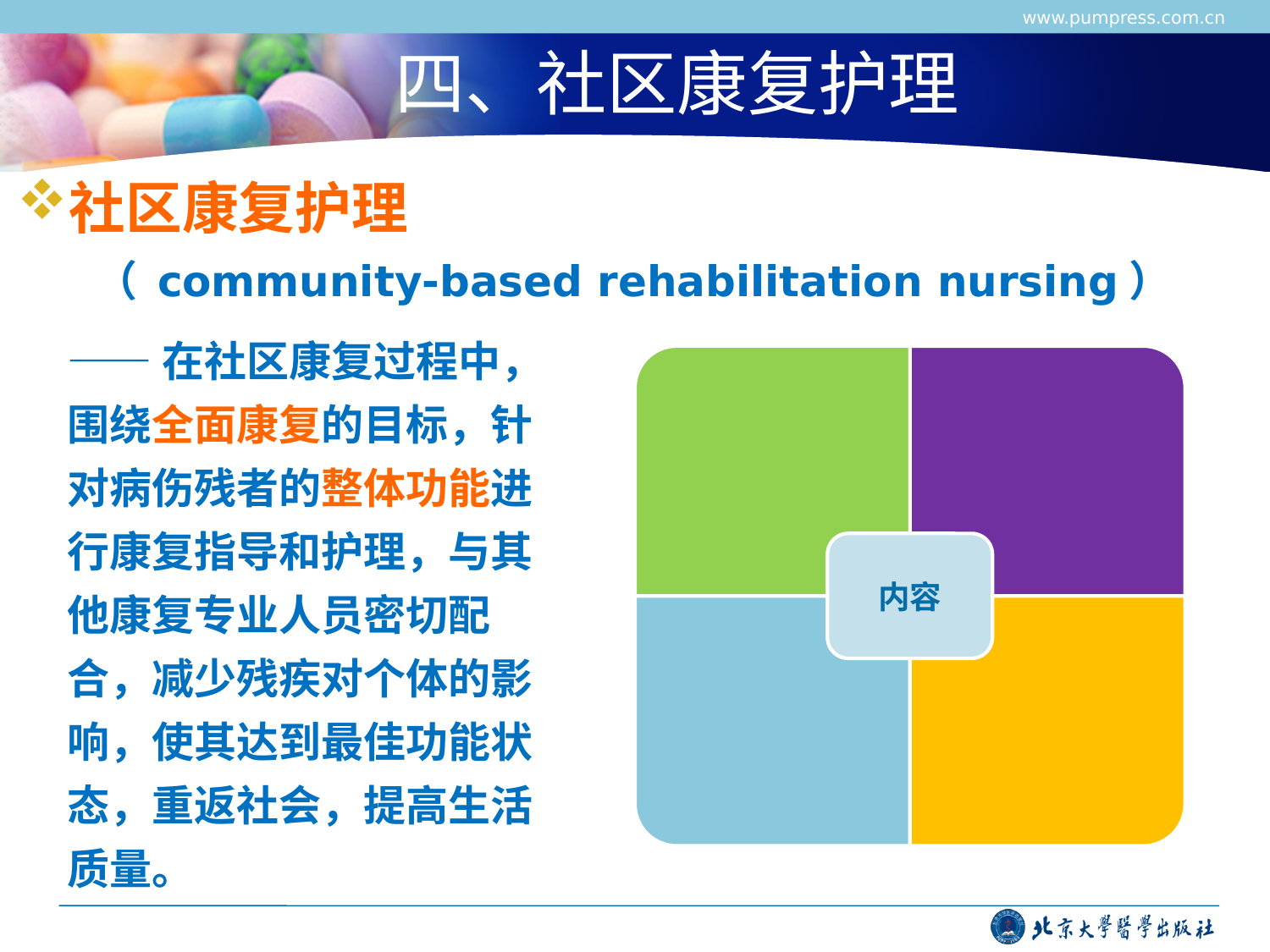

www.pumpress.com.cn
# 四、社区康复护理
社区康复护理
     （ community-based rehabilitation nursing）

——在社区康复过程中，围绕全面康复的目标，针对病伤残者的整体功能进行康复指导和护理，与其他康复专业人员密切配合，减少残疾对个体的影响，使其达到最佳功能状态，重返社会，提高生活质量。
内容
社区康复
调查
提供
康复护理
康复
健康教育
协助实施
转介服务